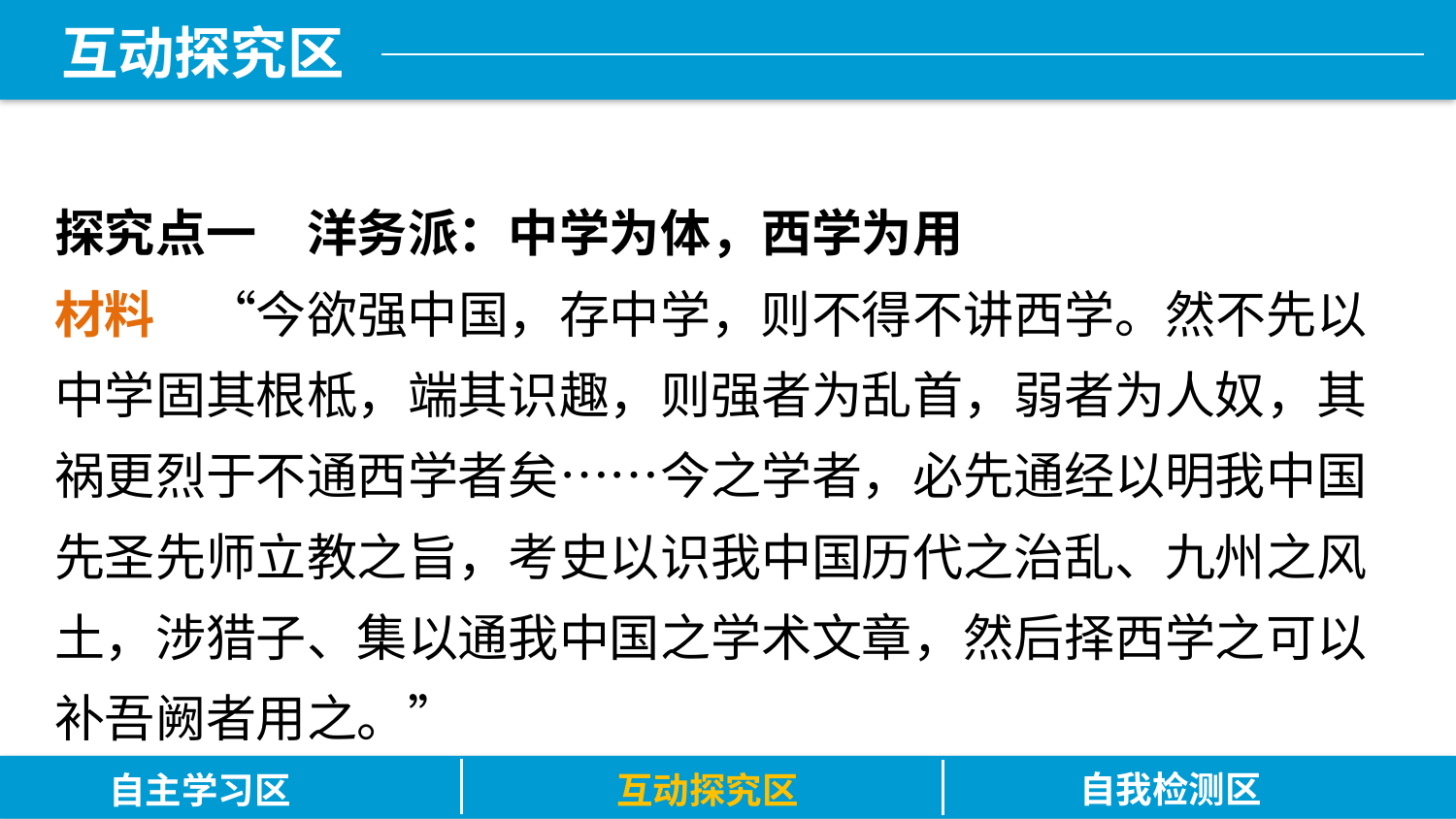

探究点一　洋务派：中学为体，西学为用
材料　“今欲强中国，存中学，则不得不讲西学。然不先以中学固其根柢，端其识趣，则强者为乱首，弱者为人奴，其祸更烈于不通西学者矣……今之学者，必先通经以明我中国先圣先师立教之旨，考史以识我中国历代之治乱、九州之风土，涉猎子、集以通我中国之学术文章，然后择西学之可以补吾阙者用之。”
自我检测区
自主学习区
互动探究区